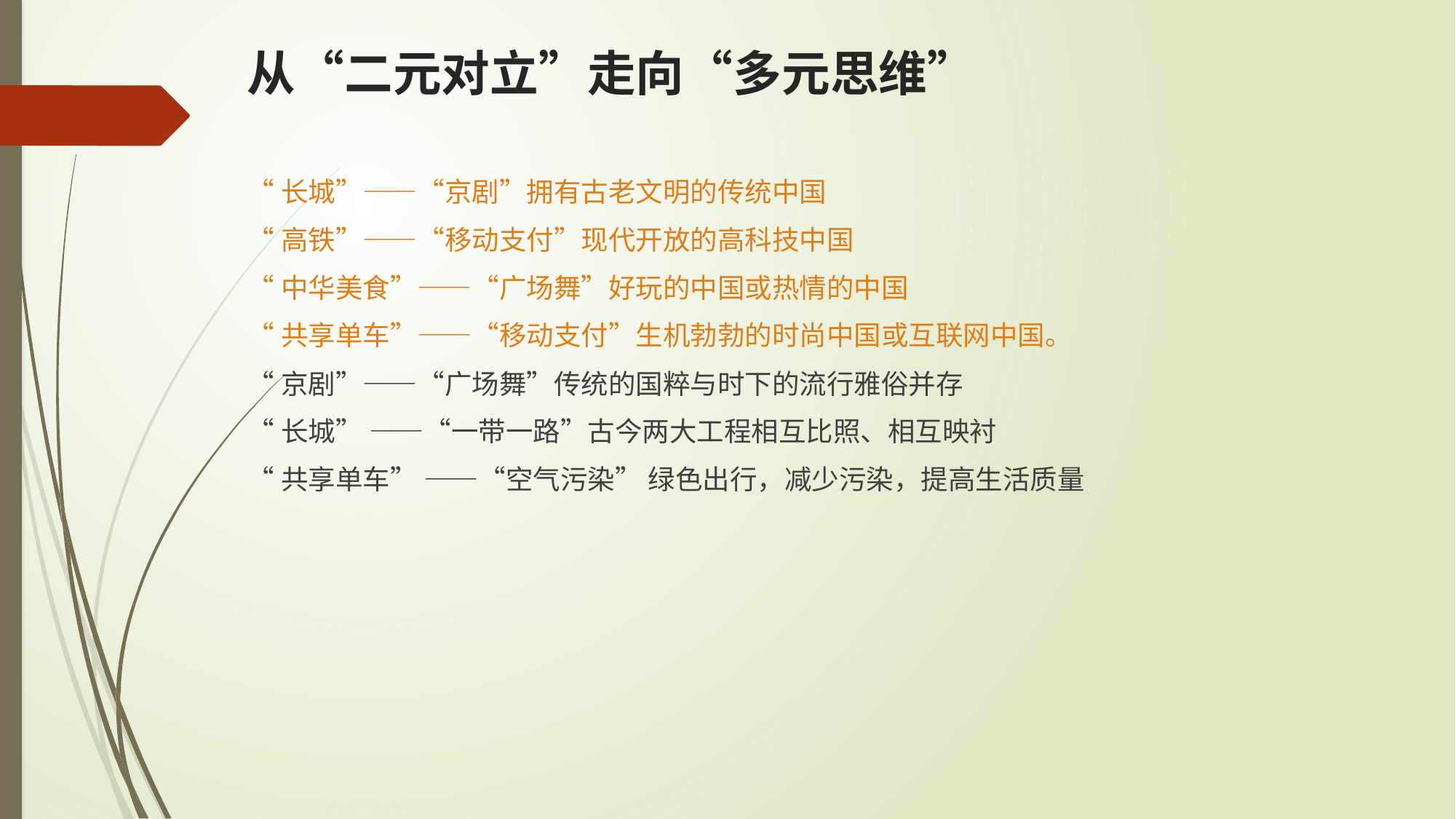

# 从“二元对立”走向“多元思维”
“长城”——“京剧”拥有古老文明的传统中国
“高铁”——“移动支付”现代开放的高科技中国
“中华美食”——“广场舞”好玩的中国或热情的中国
“共享单车”——“移动支付”生机勃勃的时尚中国或互联网中国。
“京剧”——“广场舞”传统的国粹与时下的流行雅俗并存
“长城” ——“一带一路”古今两大工程相互比照、相互映衬
“共享单车” ——“空气污染” 绿色出行，减少污染，提高生活质量